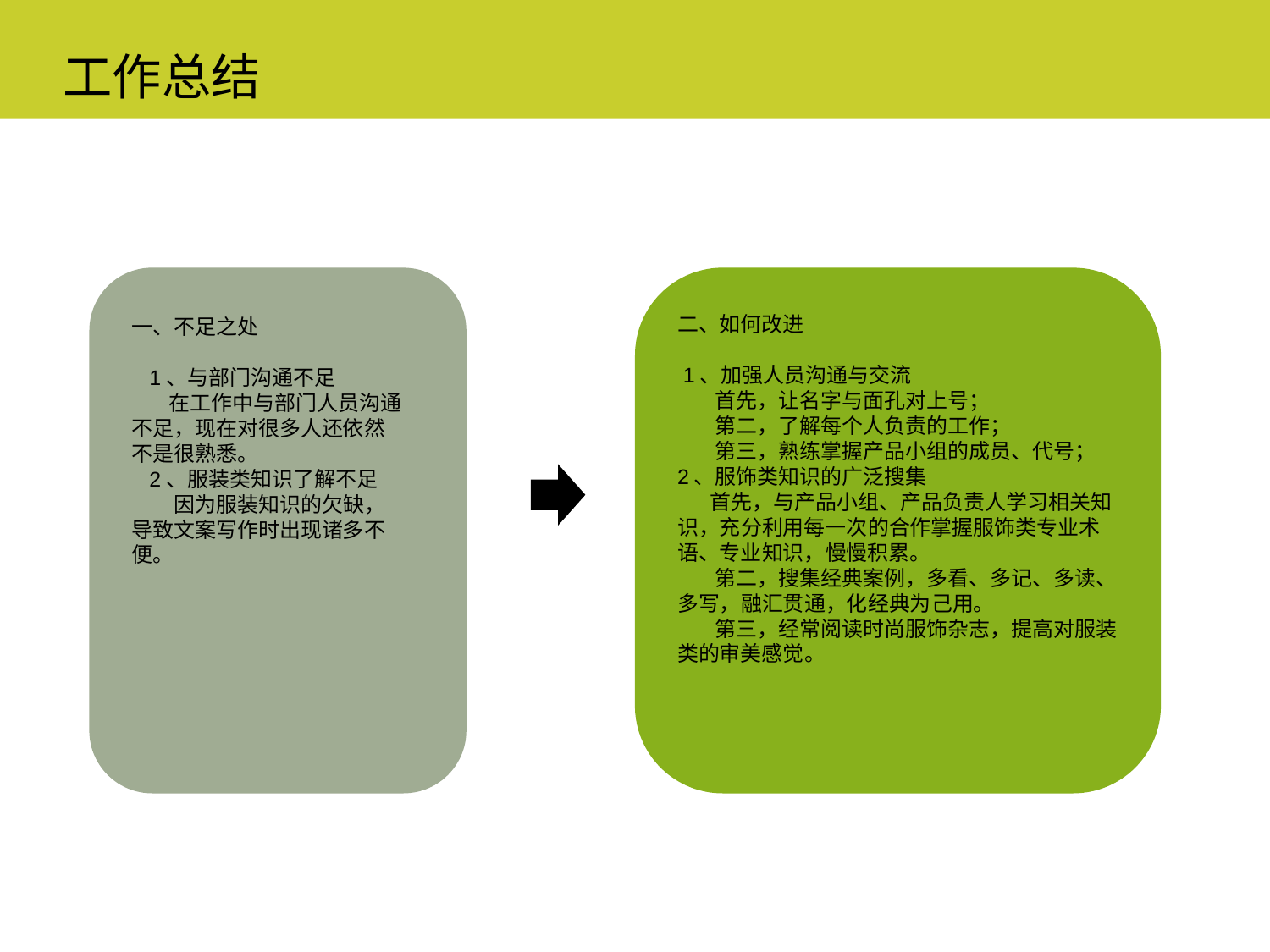

工作总结

点击添加文本
二、如何改进

 1、加强人员沟通与交流
       首先，让名字与面孔对上号；
       第二，了解每个人负责的工作；
       第三，熟练掌握产品小组的成员、代号；
2、服饰类知识的广泛搜集
      首先，与产品小组、产品负责人学习相关知识，充分利用每一次的合作掌握服饰类专业术语、专业知识，慢慢积累。
       第二，搜集经典案例，多看、多记、多读、多写，融汇贯通，化经典为己用。
       第三，经常阅读时尚服饰杂志，提高对服装类的审美感觉。

一、不足之处

   1、与部门沟通不足
       在工作中与部门人员沟通不足，现在对很多人还依然不是很熟悉。
   2、服装类知识了解不足
        因为服装知识的欠缺，导致文案写作时出现诸多不便。

点击添加文本

点击添加文本
点击添加文本